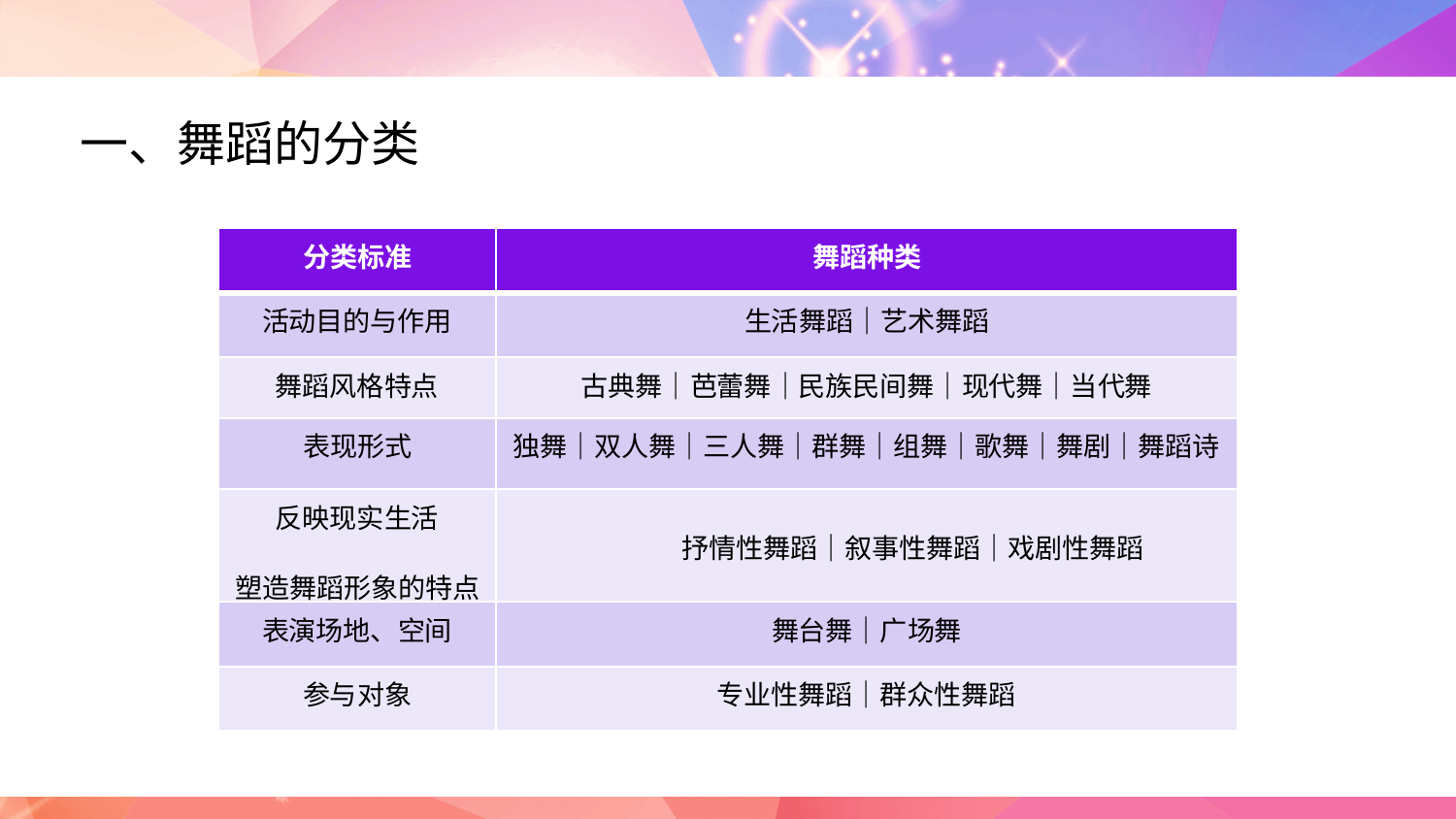

一、舞蹈的分类
| 分类标准 | 舞蹈种类 |
| --- | --- |
| 活动目的与作用 | 生活舞蹈｜艺术舞蹈 |
| 舞蹈风格特点 | 古典舞｜芭蕾舞｜民族民间舞｜现代舞｜当代舞 |
| 表现形式 | 独舞｜双人舞｜三人舞｜群舞｜组舞｜歌舞｜舞剧｜舞蹈诗 |
| 反映现实生活 塑造舞蹈形象的特点 | 抒情性舞蹈｜叙事性舞蹈｜戏剧性舞蹈 |
| 表演场地、空间 | 舞台舞｜广场舞 |
| 参与对象 | 专业性舞蹈｜群众性舞蹈 |